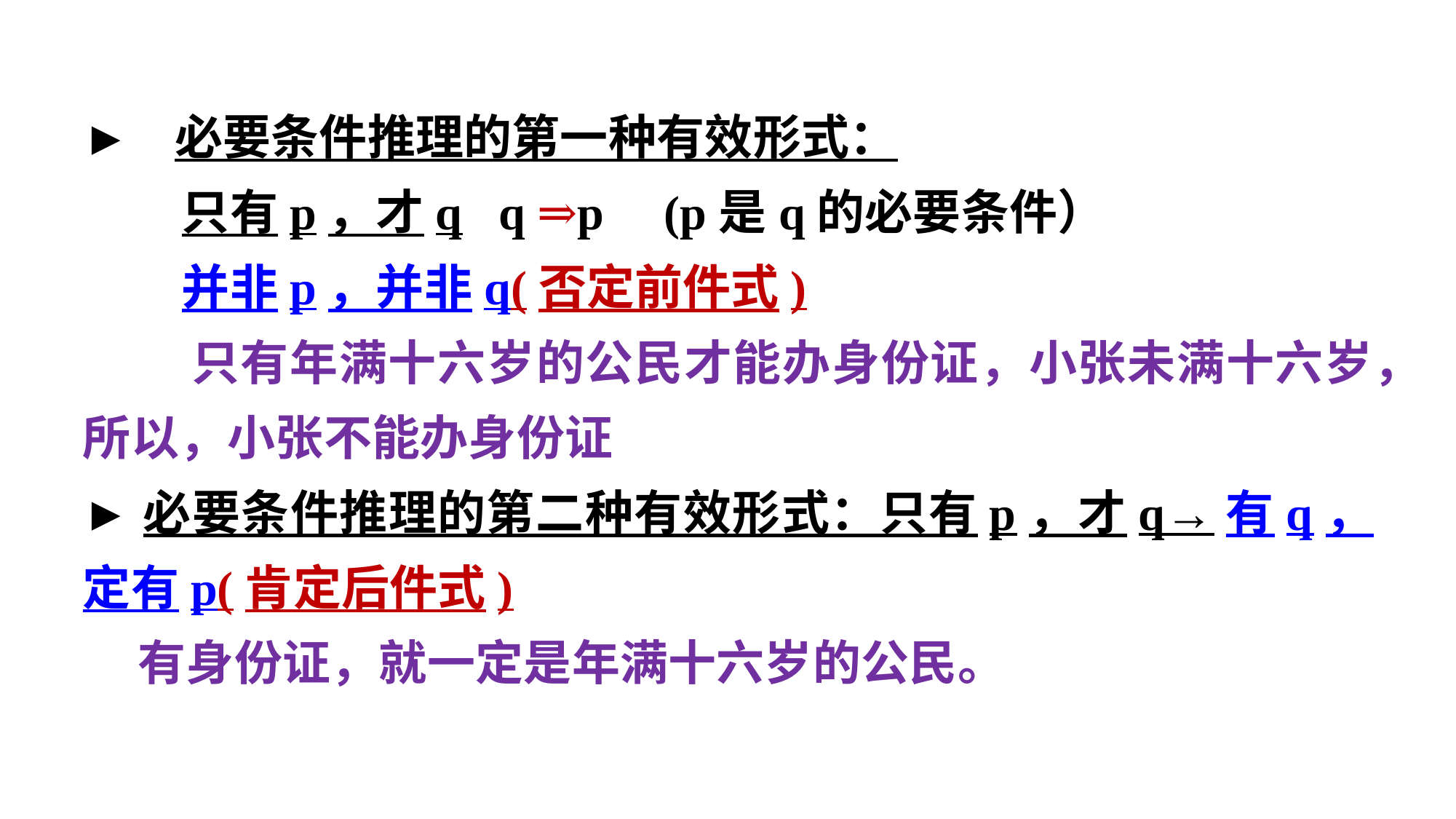

►   必要条件推理的第一种有效形式：
        只有p，才q   q ⇒p     (p是q的必要条件）
        并非p，并非q(否定前件式)
        只有年满十六岁的公民才能办身份证，小张未满十六岁，所以，小张不能办身份证
►必要条件推理的第二种有效形式：只有p，才q→有q，定有p(肯定后件式)
    有身份证，就一定是年满十六岁的公民。